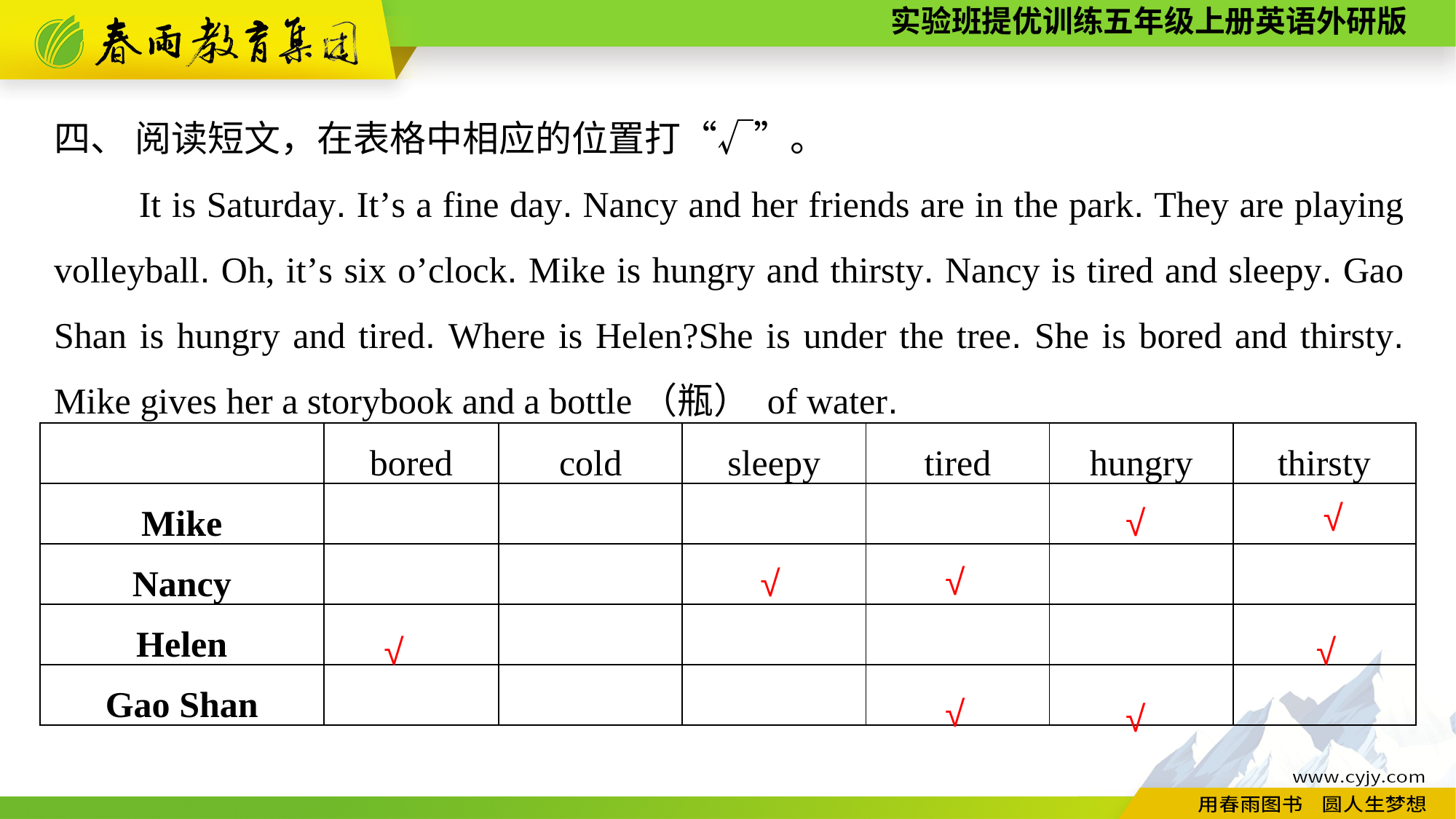

四、 阅读短文，在表格中相应的位置打“√”。
It is Saturday. It’s a fine day. Nancy and her friends are in the park. They are playing volleyball. Oh, it’s six o’clock. Mike is hungry and thirsty. Nancy is tired and sleepy. Gao Shan is hungry and tired. Where is Helen?She is under the tree. She is bored and thirsty. Mike gives her a storybook and a bottle（瓶） of water.
|  | bored | cold | sleepy | tired | hungry | thirsty |
| --- | --- | --- | --- | --- | --- | --- |
| Mike |  |  |  |  |  |  |
| Nancy |  |  |  |  |  |  |
| Helen |  |  |  |  |  |  |
| Gao Shan |  |  |  |  |  |  |
√
√
√
√
√
√
√
√